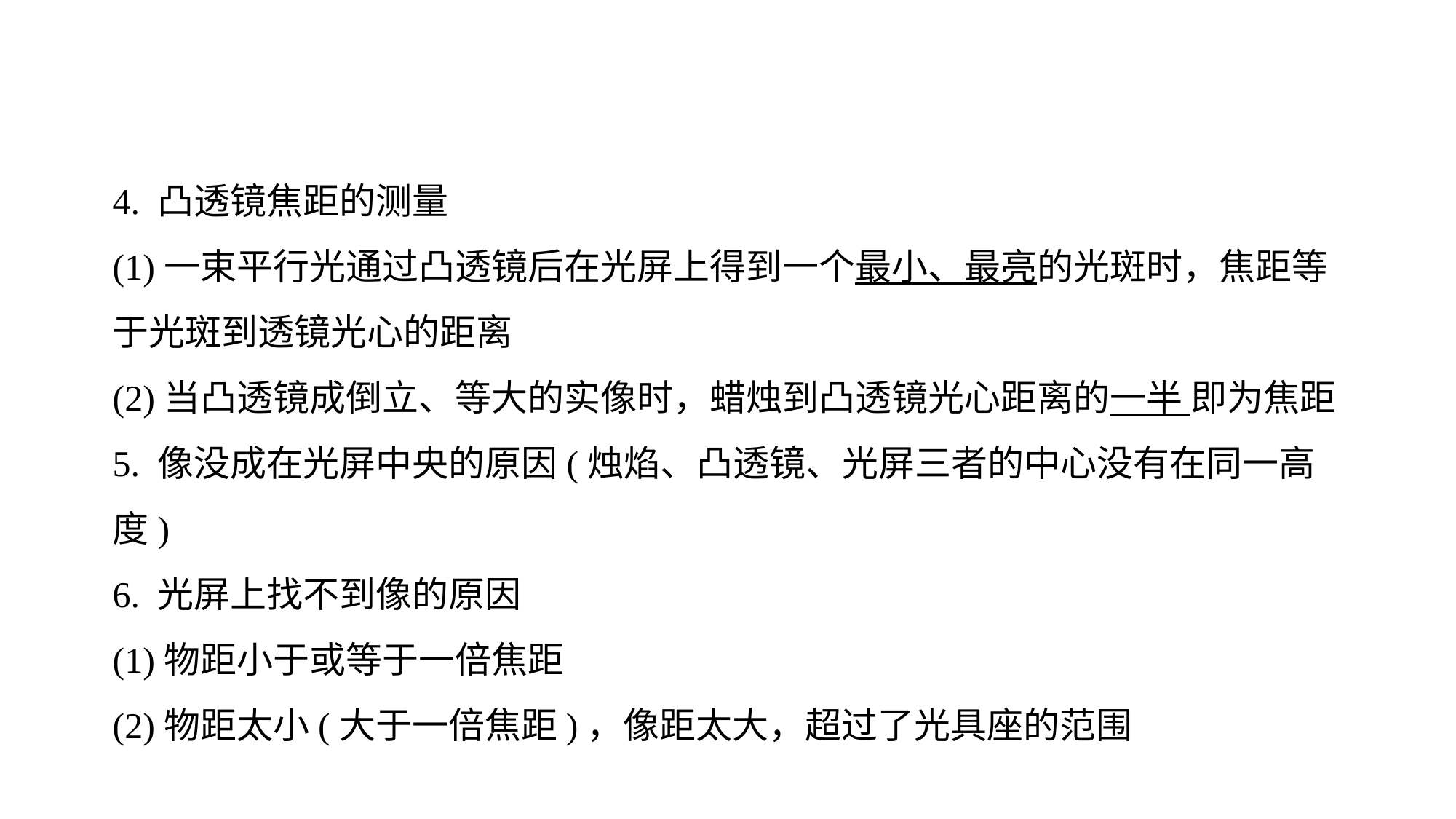

4. 凸透镜焦距的测量
(1)一束平行光通过凸透镜后在光屏上得到一个最小、最亮的光斑时，焦距等于光斑到透镜光心的距离
(2)当凸透镜成倒立、等大的实像时，蜡烛到凸透镜光心距离的一半 即为焦距
5. 像没成在光屏中央的原因(烛焰、凸透镜、光屏三者的中心没有在同一高度)
6. 光屏上找不到像的原因
(1)物距小于或等于一倍焦距
(2)物距太小(大于一倍焦距)，像距太大，超过了光具座的范围